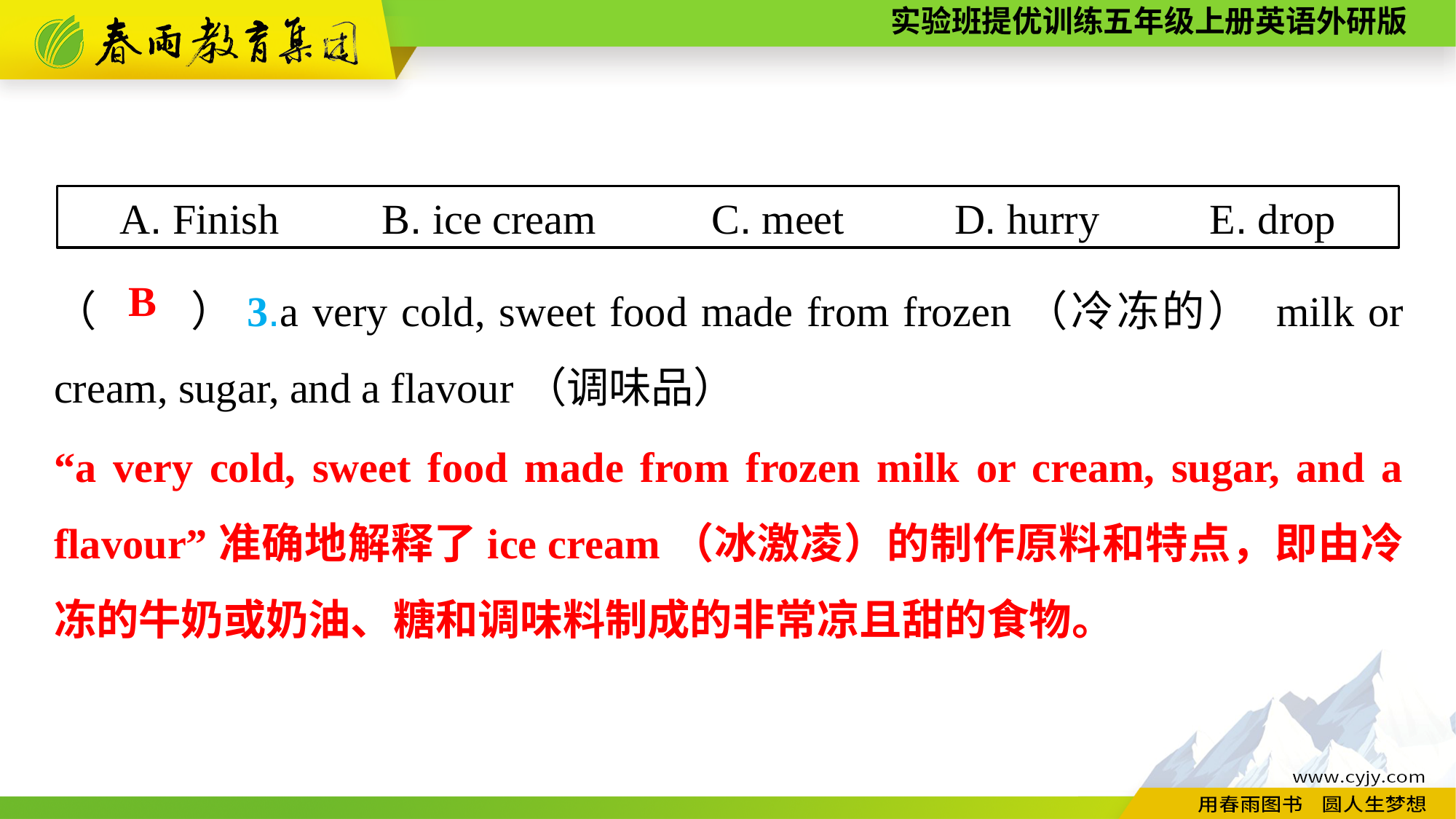

A. Finish  　  B. ice cream     　C. meet　     D. hurry　     E. drop
（　　）3.a very cold, sweet food made from frozen（冷冻的） milk or cream, sugar, and a flavour（调味品）
B
“a very cold, sweet food made from frozen milk or cream, sugar, and a flavour”准确地解释了ice cream（冰激凌）的制作原料和特点，即由冷冻的牛奶或奶油、糖和调味料制成的非常凉且甜的食物。